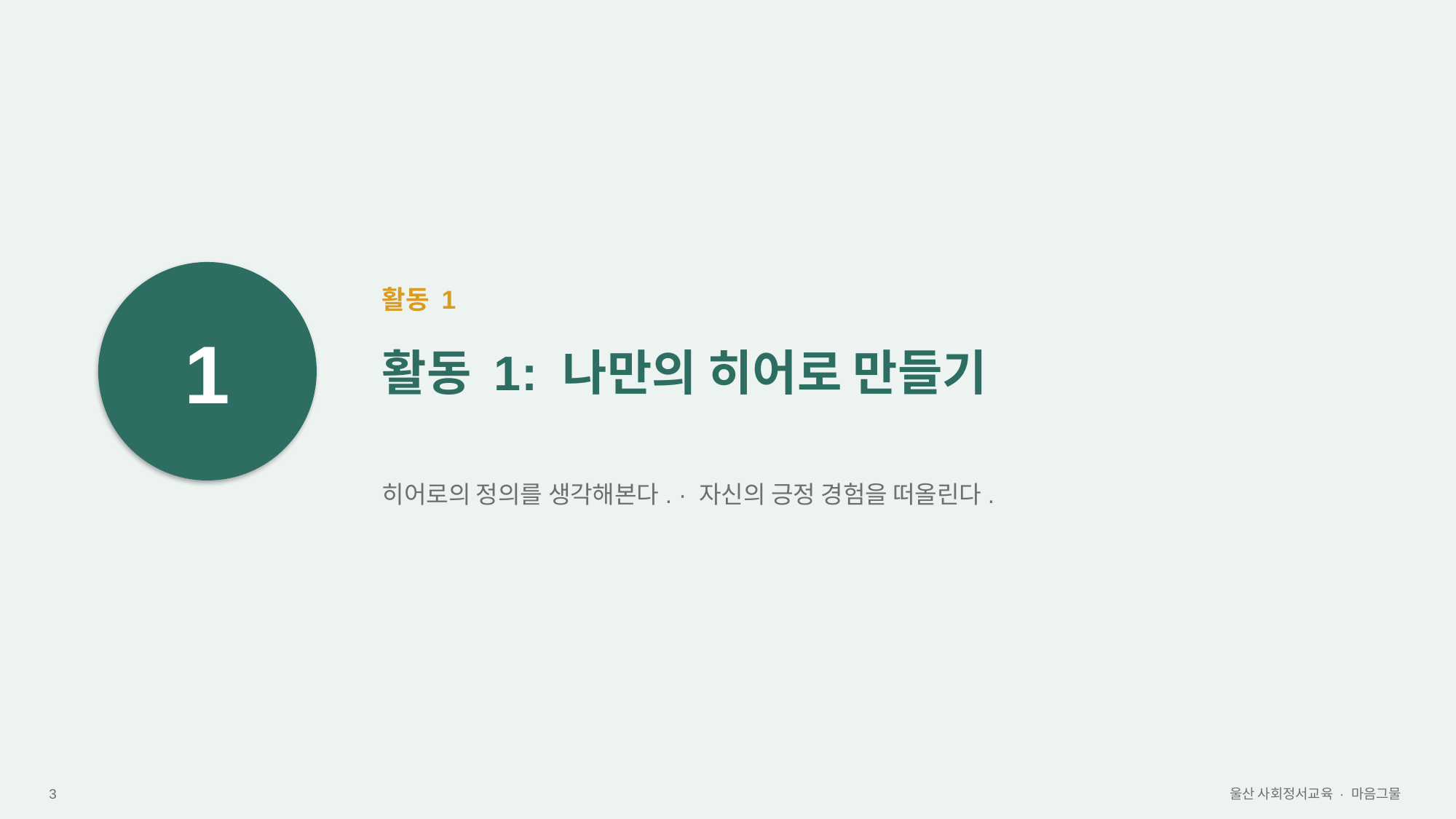

1
활동 1
활동 1: 나만의 히어로 만들기
히어로의 정의를 생각해본다. · 자신의 긍정 경험을 떠올린다.
3
울산 사회정서교육 · 마음그물